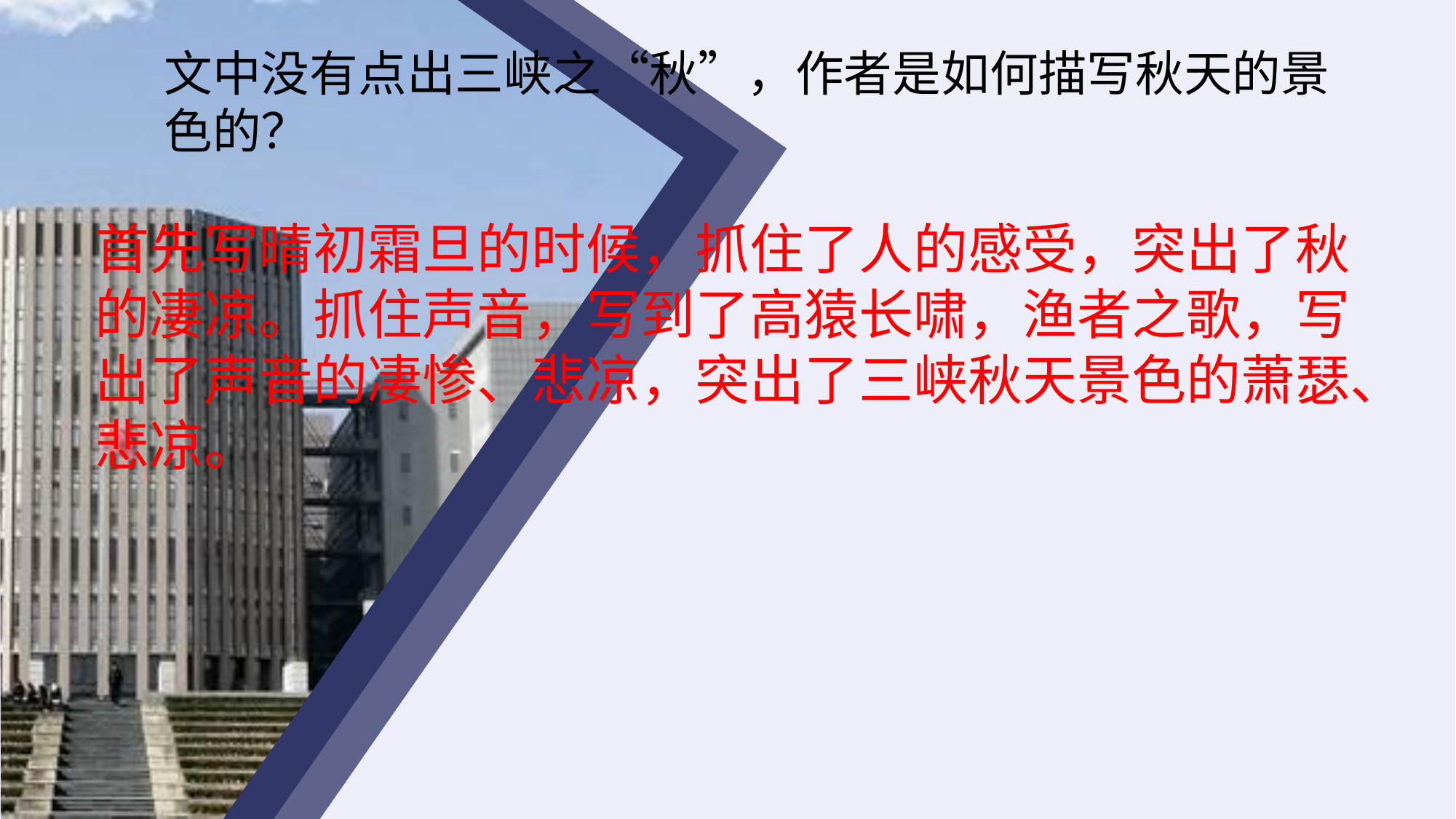

文中没有点出三峡之“秋”，作者是如何描写秋天的景色的？
首先写晴初霜旦的时候，抓住了人的感受，突出了秋的凄凉。抓住声音，写到了高猿长啸，渔者之歌，写出了声音的凄惨、悲凉，突出了三峡秋天景色的萧瑟、悲凉。